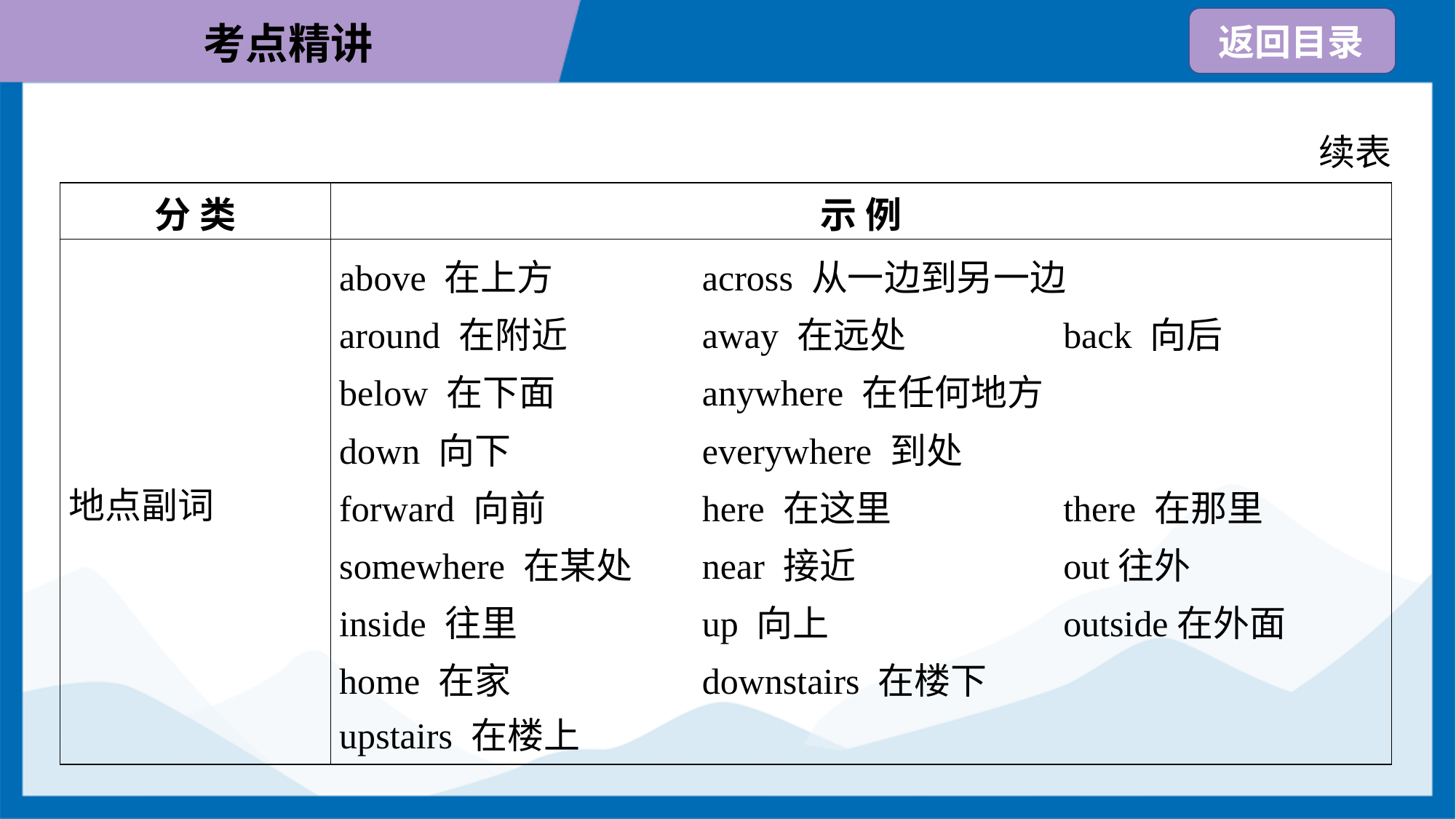

续表
| 分 类 | 示 例 |
| --- | --- |
| 地点副词 | above 在上方 across 从一边到另一边 around 在附近 away 在远处 back 向后 below 在下面 anywhere 在任何地方 down 向下 everywhere 到处 forward 向前 here 在这里 there 在那里 somewhere 在某处 near 接近 out往外 inside 往里 up 向上 outside在外面 home 在家 downstairs 在楼下 upstairs 在楼上 |